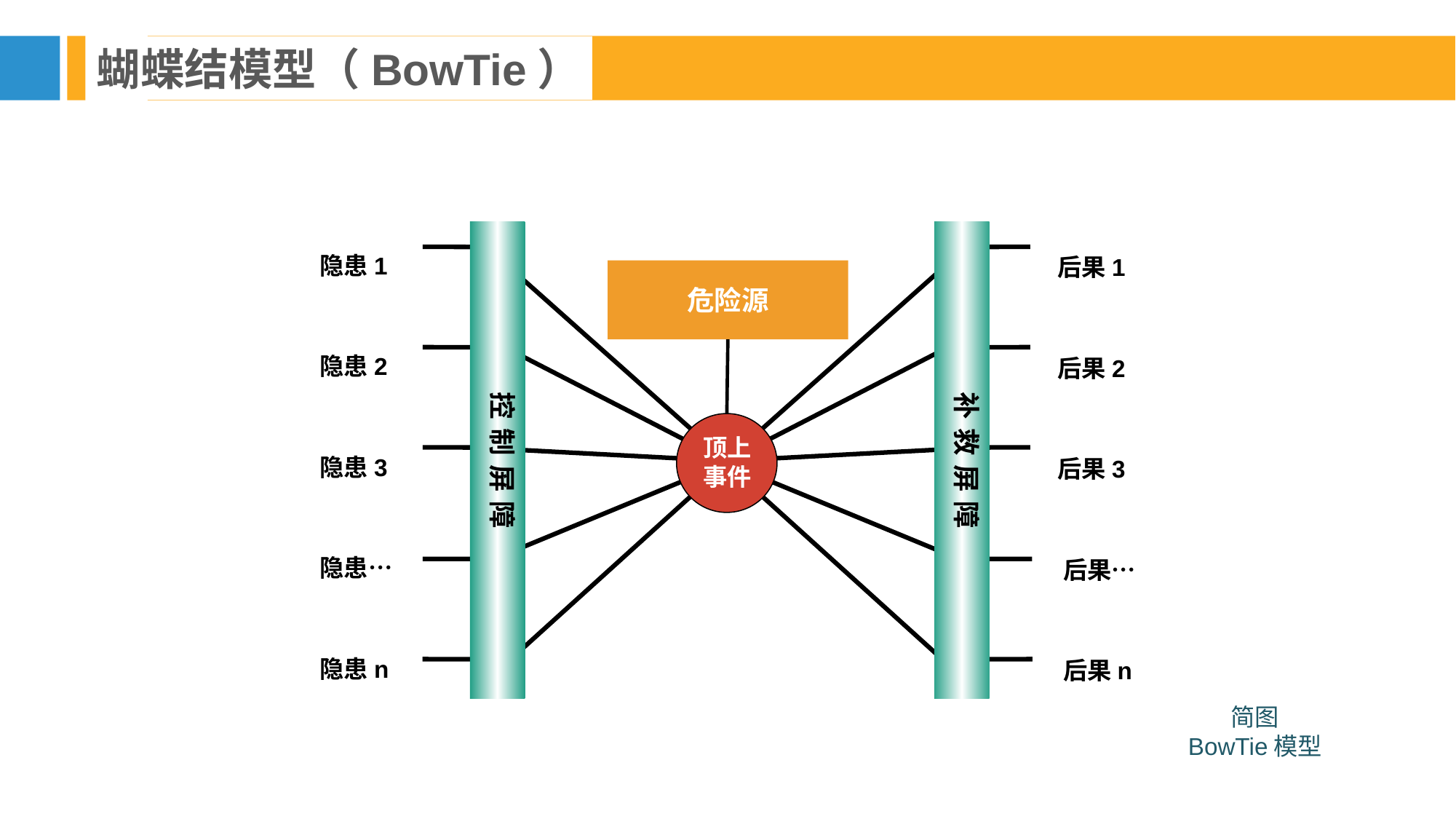

蝴蝶结模型（BowTie）
隐患1
隐患2
隐患3
隐患…
隐患n
             后果1
             后果2
             后果3
              后果…
              后果n
控制屏障
补救屏障

危险源

顶上
事件

简图
BowTie模型